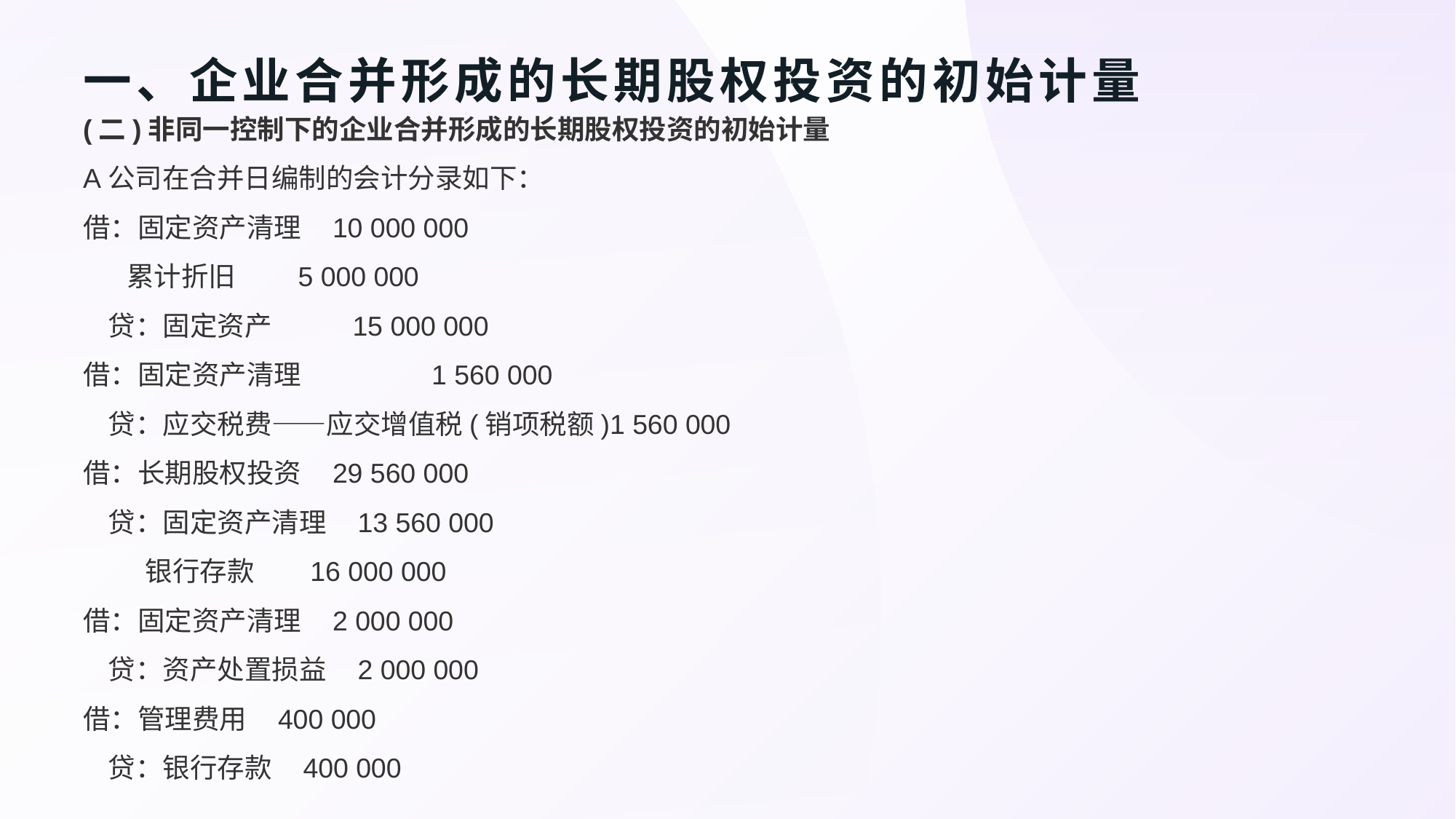

# 一、企业合并形成的长期股权投资的初始计量
(二)非同一控制下的企业合并形成的长期股权投资的初始计量
A公司在合并日编制的会计分录如下：
借：固定资产清理    10 000 000
      累计折旧         5 000 000
   贷：固定资产            15 000 000
借：固定资产清理                    1 560 000
   贷：应交税费——应交增值税(销项税额)1 560 000
借：长期股权投资    29 560 000
   贷：固定资产清理    13 560 000
         银行存款        16 000 000
借：固定资产清理    2 000 000
   贷：资产处置损益    2 000 000
借：管理费用    400 000
   贷：银行存款    400 000